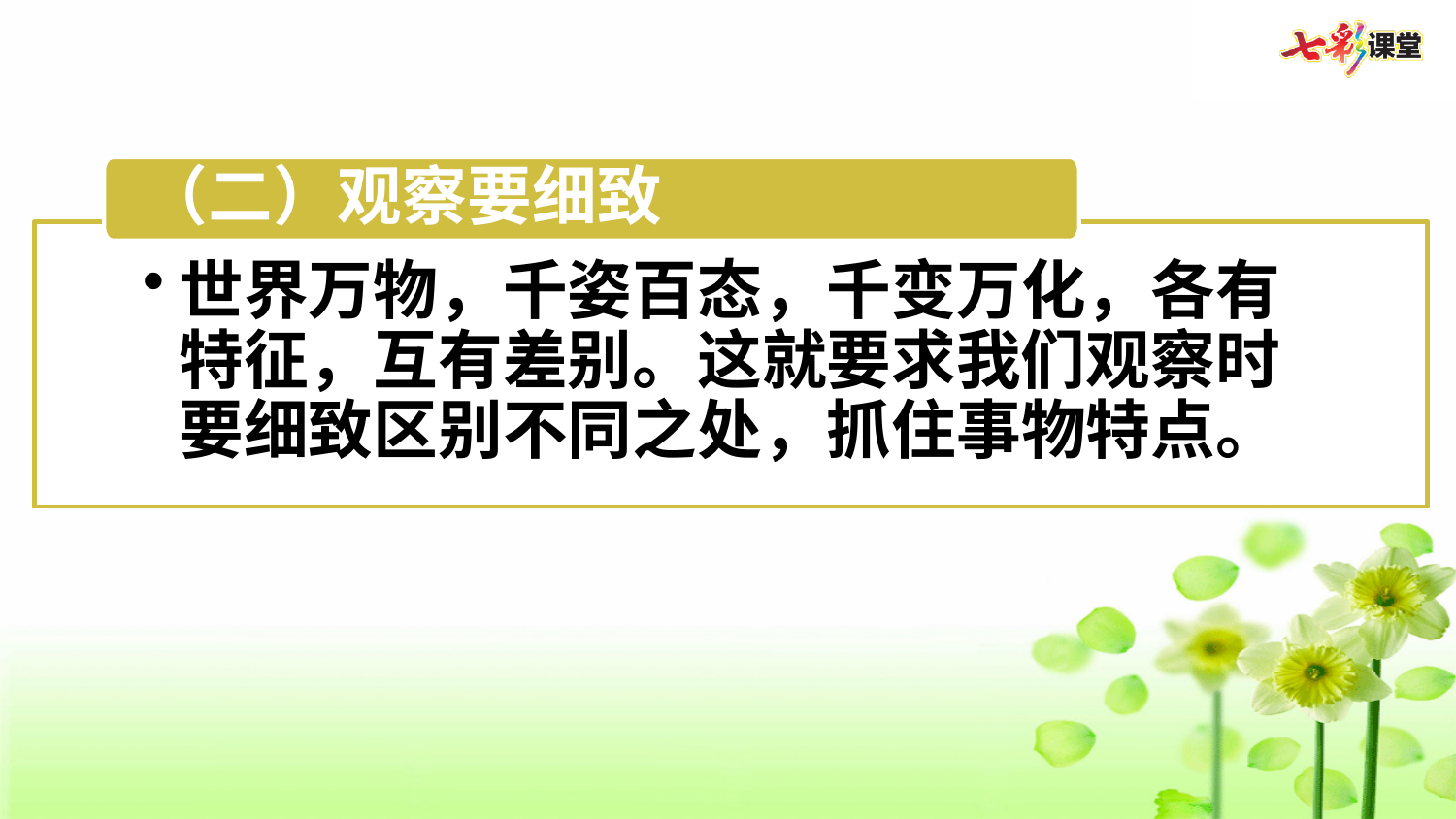

（二）观察要细致
世界万物，千姿百态，千变万化，各有特征，互有差别。这就要求我们观察时要细致区别不同之处，抓住事物特点。